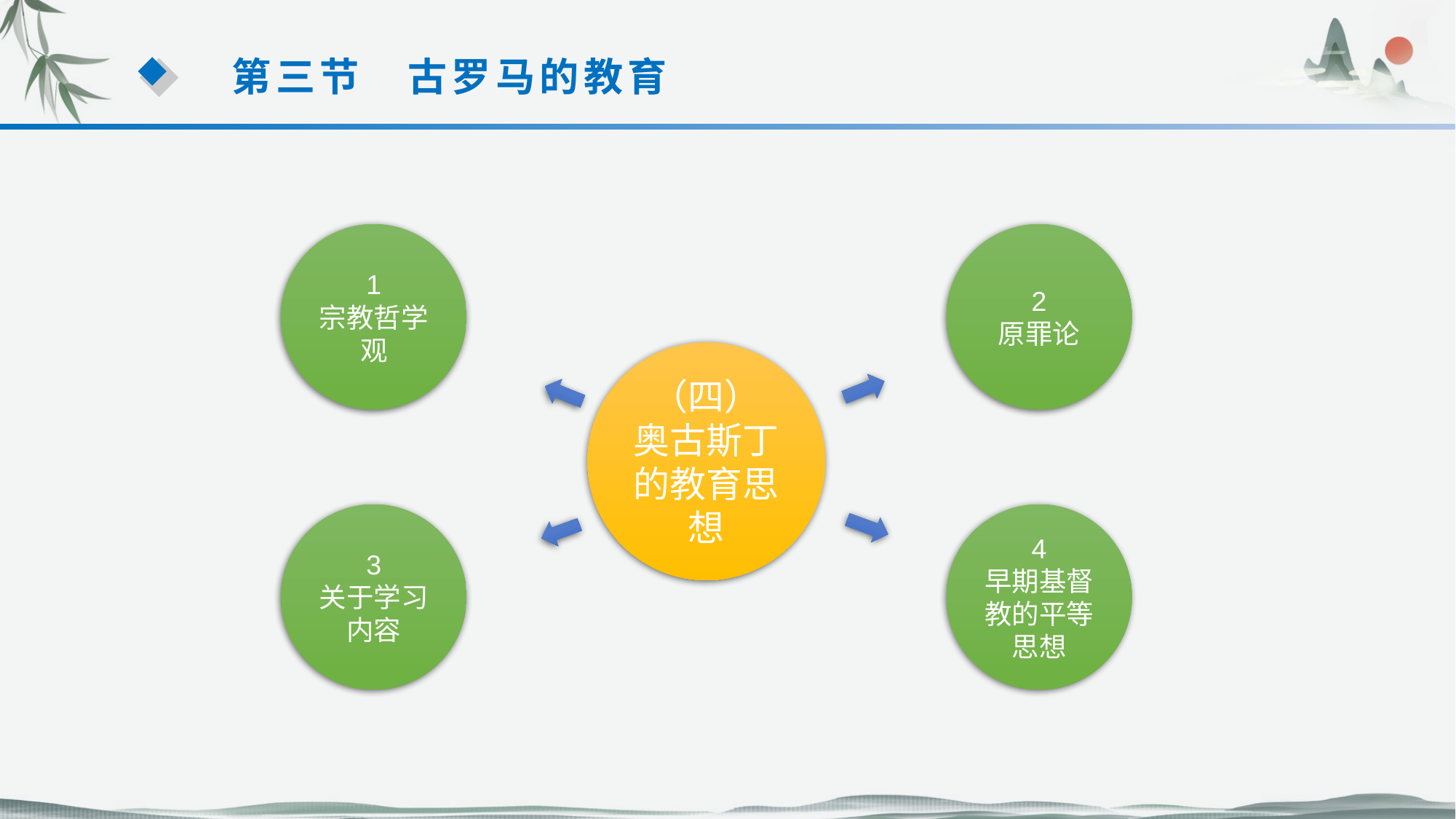

第三节　古罗马的教育

1
宗教哲学观
2
原罪论
（四）
奥古斯丁的教育思想

3
关于学习内容
4
早期基督教的平等思想